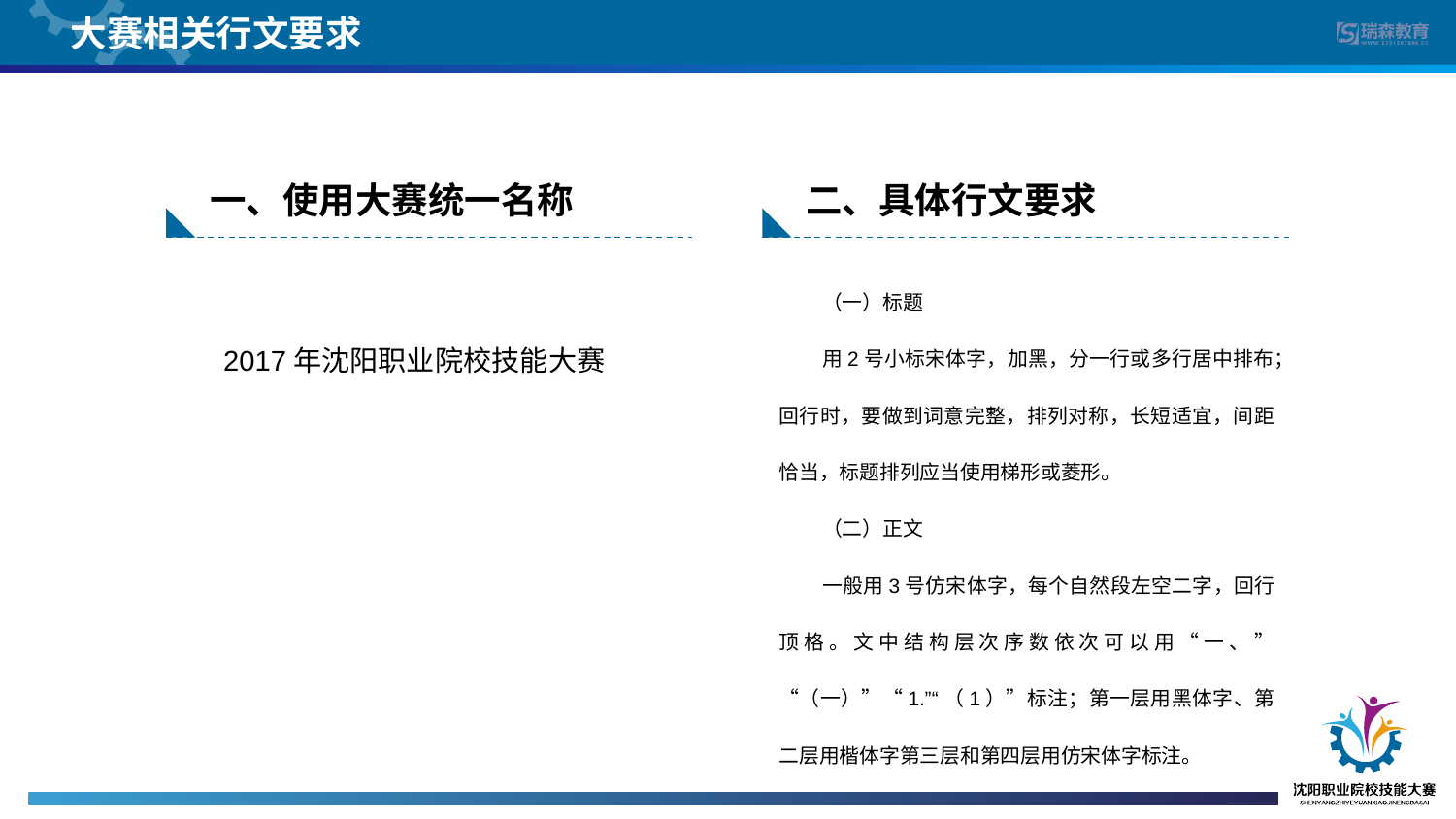

大赛相关行文要求
一、使用大赛统一名称
二、具体行文要求

（一）标题
用2号小标宋体字，加黑，分一行或多行居中排布；回行时，要做到词意完整，排列对称，长短适宜，间距恰当，标题排列应当使用梯形或菱形。
（二）正文
一般用3号仿宋体字，每个自然段左空二字，回行顶格。文中结构层次序数依次可以用“一、”“（一）”“1.”“（1）”标注；第一层用黑体字、第二层用楷体字第三层和第四层用仿宋体字标注。

2017年沈阳职业院校技能大赛